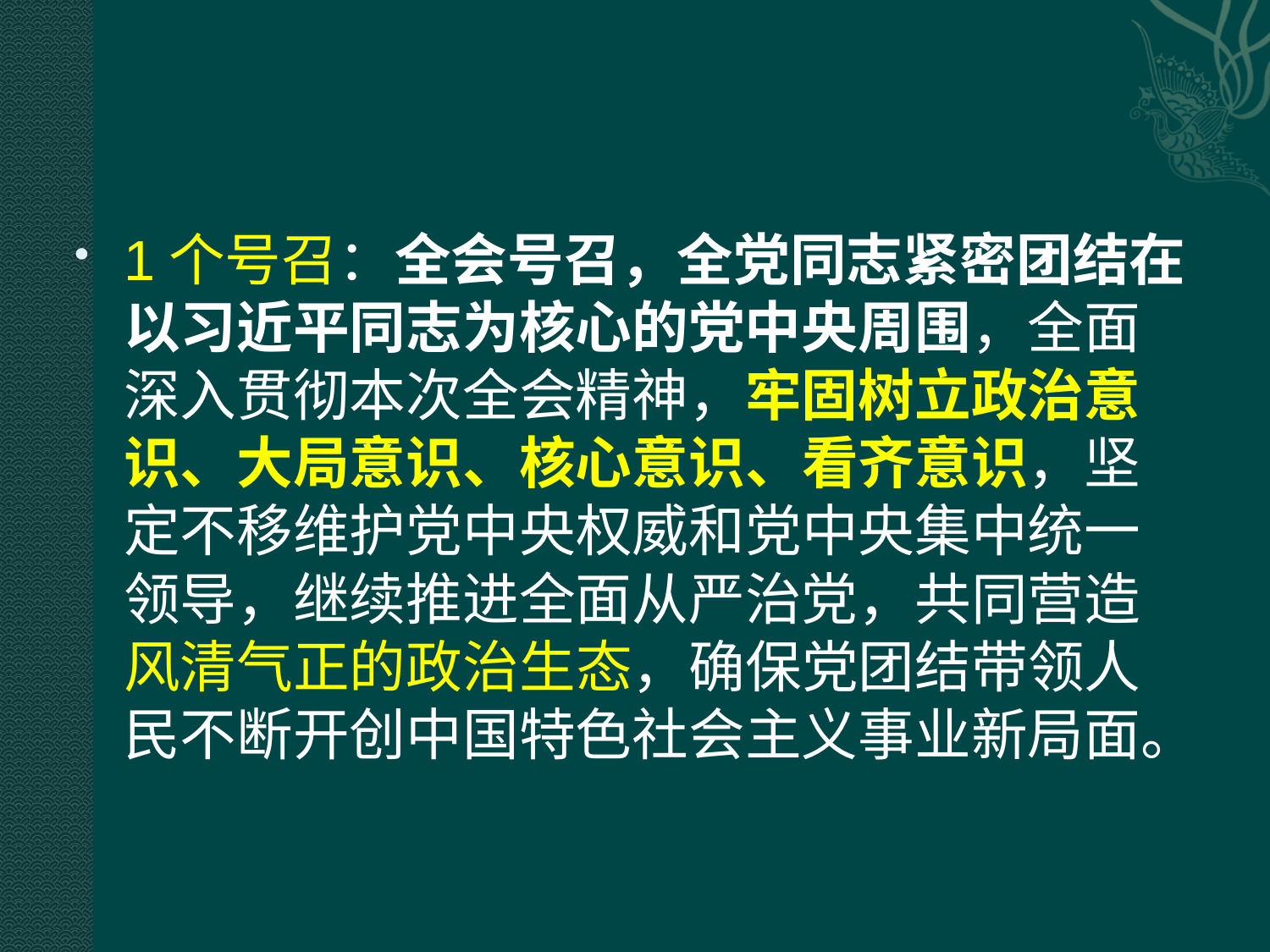

1个号召：全会号召，全党同志紧密团结在以习近平同志为核心的党中央周围，全面深入贯彻本次全会精神，牢固树立政治意识、大局意识、核心意识、看齐意识，坚定不移维护党中央权威和党中央集中统一领导，继续推进全面从严治党，共同营造风清气正的政治生态，确保党团结带领人民不断开创中国特色社会主义事业新局面。